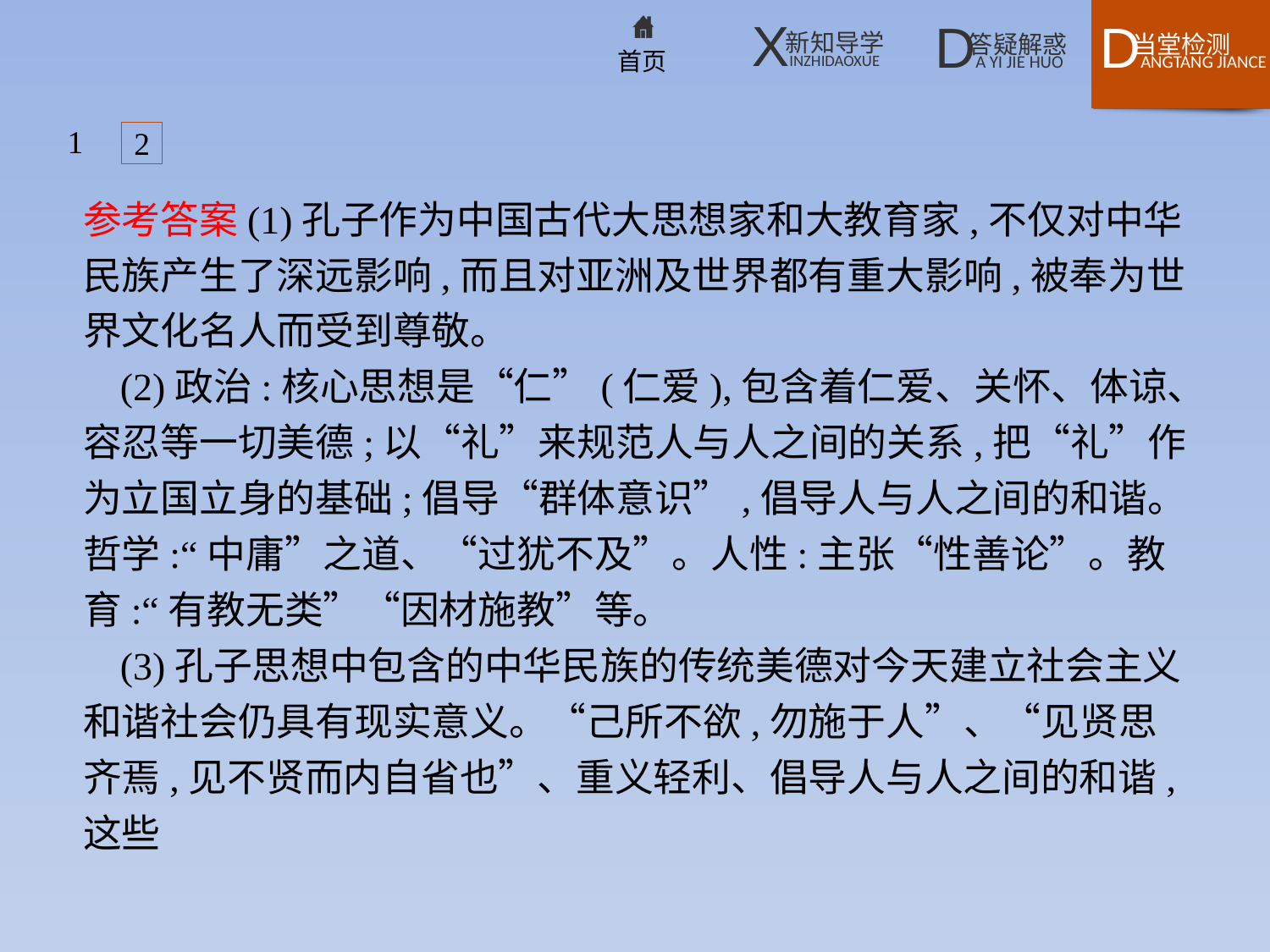

1
2
参考答案(1)孔子作为中国古代大思想家和大教育家,不仅对中华民族产生了深远影响,而且对亚洲及世界都有重大影响,被奉为世界文化名人而受到尊敬。
(2)政治:核心思想是“仁”(仁爱),包含着仁爱、关怀、体谅、容忍等一切美德;以“礼”来规范人与人之间的关系,把“礼”作为立国立身的基础;倡导“群体意识”,倡导人与人之间的和谐。哲学:“中庸”之道、“过犹不及”。人性:主张“性善论”。教育:“有教无类”“因材施教”等。
(3)孔子思想中包含的中华民族的传统美德对今天建立社会主义和谐社会仍具有现实意义。“己所不欲,勿施于人”、“见贤思齐焉,见不贤而内自省也”、重义轻利、倡导人与人之间的和谐,这些